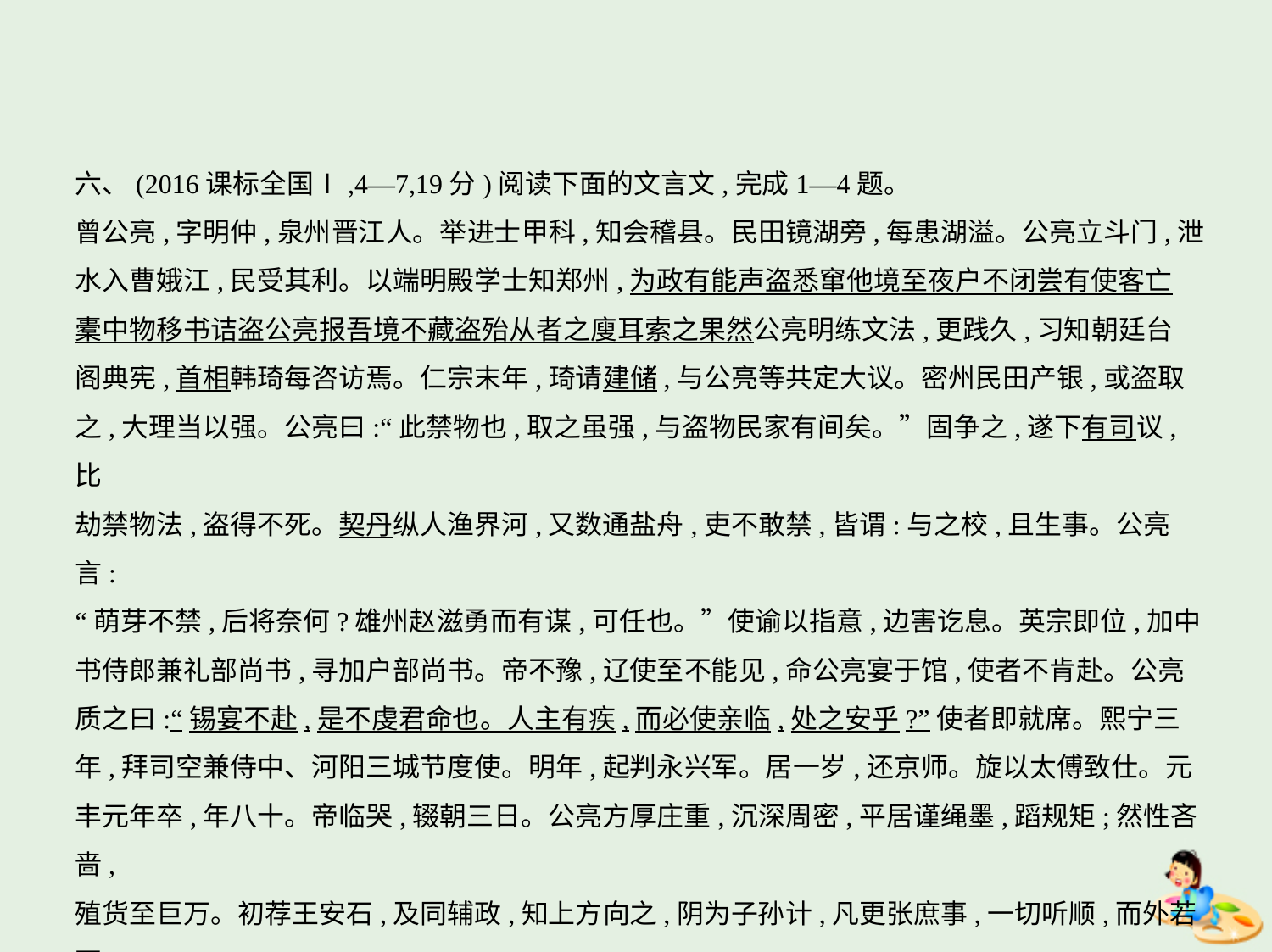

六、(2016课标全国Ⅰ,4—7,19分)阅读下面的文言文,完成1—4题。
曾公亮,字明仲,泉州晋江人。举进士甲科,知会稽县。民田镜湖旁,每患湖溢。公亮立斗门,泄
水入曹娥江,民受其利。以端明殿学士知郑州,为政有能声盗悉窜他境至夜户不闭尝有使客亡
橐中物移书诘盗公亮报吾境不藏盗殆从者之廋耳索之果然公亮明练文法,更践久,习知朝廷台
阁典宪,首相韩琦每咨访焉。仁宗末年,琦请建储,与公亮等共定大议。密州民田产银,或盗取
之,大理当以强。公亮曰:“此禁物也,取之虽强,与盗物民家有间矣。”固争之,遂下有司议,比
劫禁物法,盗得不死。契丹纵人渔界河,又数通盐舟,吏不敢禁,皆谓:与之校,且生事。公亮言:
“萌芽不禁,后将奈何?雄州赵滋勇而有谋,可任也。”使谕以指意,边害讫息。英宗即位,加中
书侍郎兼礼部尚书,寻加户部尚书。帝不豫,辽使至不能见,命公亮宴于馆,使者不肯赴。公亮
质之曰:“锡宴不赴,是不虔君命也。人主有疾,而必使亲临,处之安乎?”使者即就席。熙宁三
年,拜司空兼侍中、河阳三城节度使。明年,起判永兴军。居一岁,还京师。旋以太傅致仕。元
丰元年卒,年八十。帝临哭,辍朝三日。公亮方厚庄重,沉深周密,平居谨绳墨,蹈规矩;然性吝啬,
殖货至巨万。初荐王安石,及同辅政,知上方向之,阴为子孙计,凡更张庶事,一切听顺,而外若不
与之者。尝遣子孝宽参其谋,至上前略无所异,于是帝益信任安石。安石德其助己,故引擢孝宽